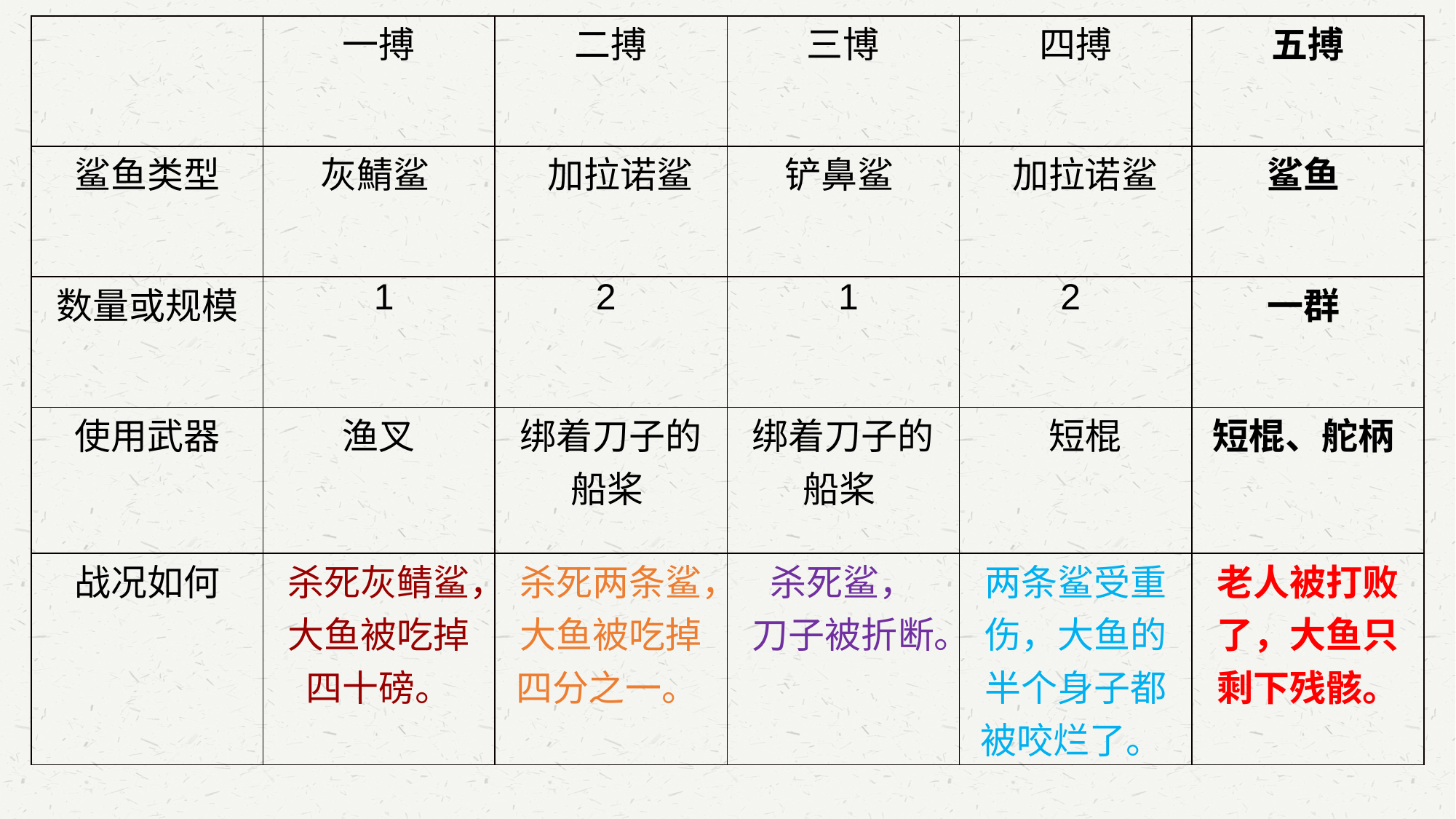

|  | 一搏 | 二搏 | 三博 | 四搏 | 五搏 |
| --- | --- | --- | --- | --- | --- |
| 鲨鱼类型 | 灰鯖鲨 | 加拉诺鲨 | 铲鼻鲨 | 加拉诺鲨 | 鲨鱼 |
| 数量或规模 | 1 | 2 | 1 | 2 | 一群 |
| 使用武器 | 渔叉 | 绑着刀子的船桨 | 绑着刀子的船桨 | 短棍 | 短棍、舵柄 |
| 战况如何 | 杀死灰鲭鲨，大鱼被吃掉四十磅。 | 杀死两条鲨，大鱼被吃掉四分之一。 | 杀死鲨， 刀子被折断。 | 两条鲨受重伤，大鱼的半个身子都被咬烂了。 | 老人被打败了，大鱼只剩下残骸。 |